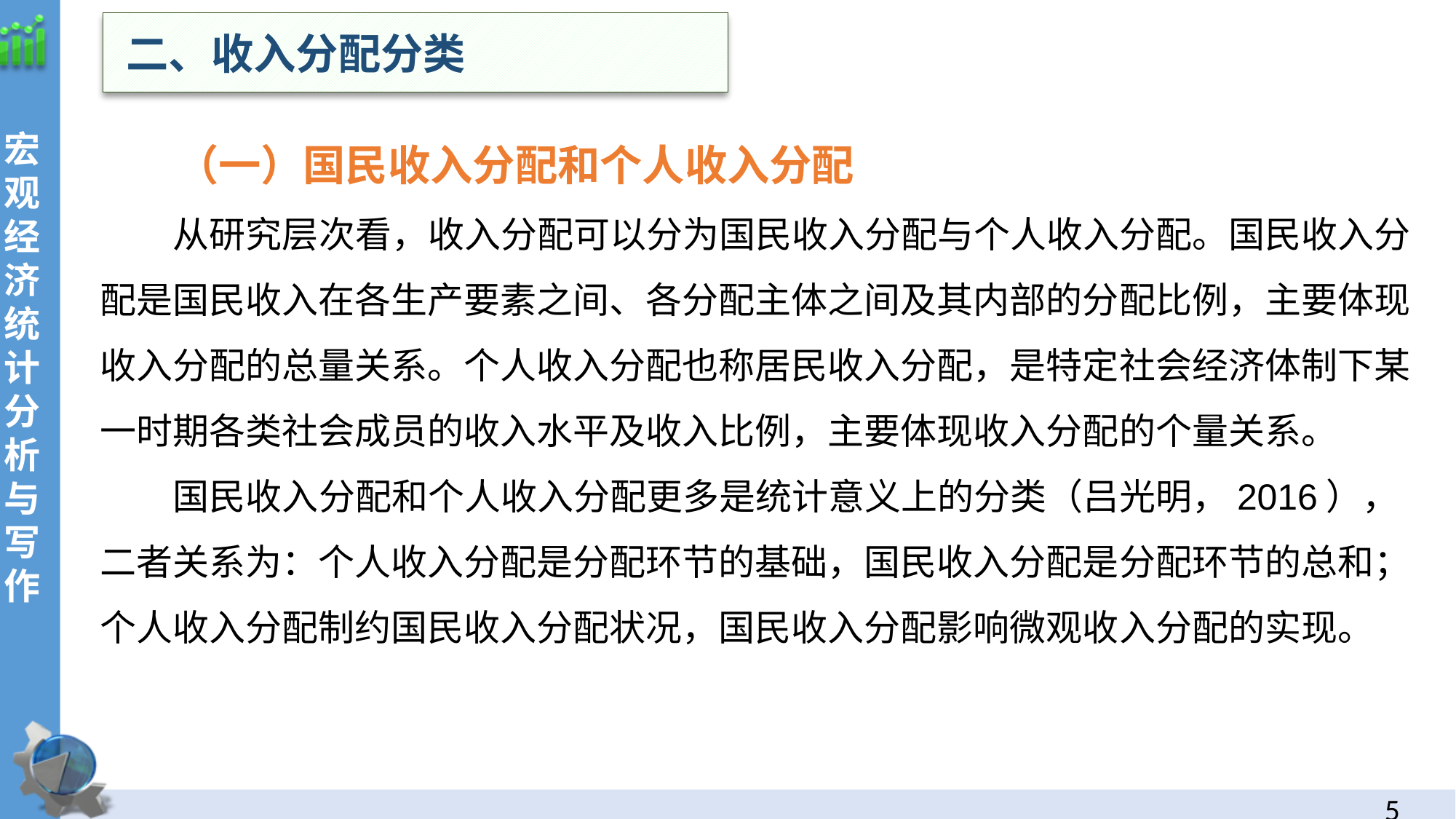

二、收入分配分类

         （一）国民收入分配和个人收入分配
从研究层次看，收入分配可以分为国民收入分配与个人收入分配。国民收入分配是国民收入在各生产要素之间、各分配主体之间及其内部的分配比例，主要体现收入分配的总量关系。个人收入分配也称居民收入分配，是特定社会经济体制下某一时期各类社会成员的收入水平及收入比例，主要体现收入分配的个量关系。
国民收入分配和个人收入分配更多是统计意义上的分类（吕光明，2016），二者关系为：个人收入分配是分配环节的基础，国民收入分配是分配环节的总和；个人收入分配制约国民收入分配状况，国民收入分配影响微观收入分配的实现。

5